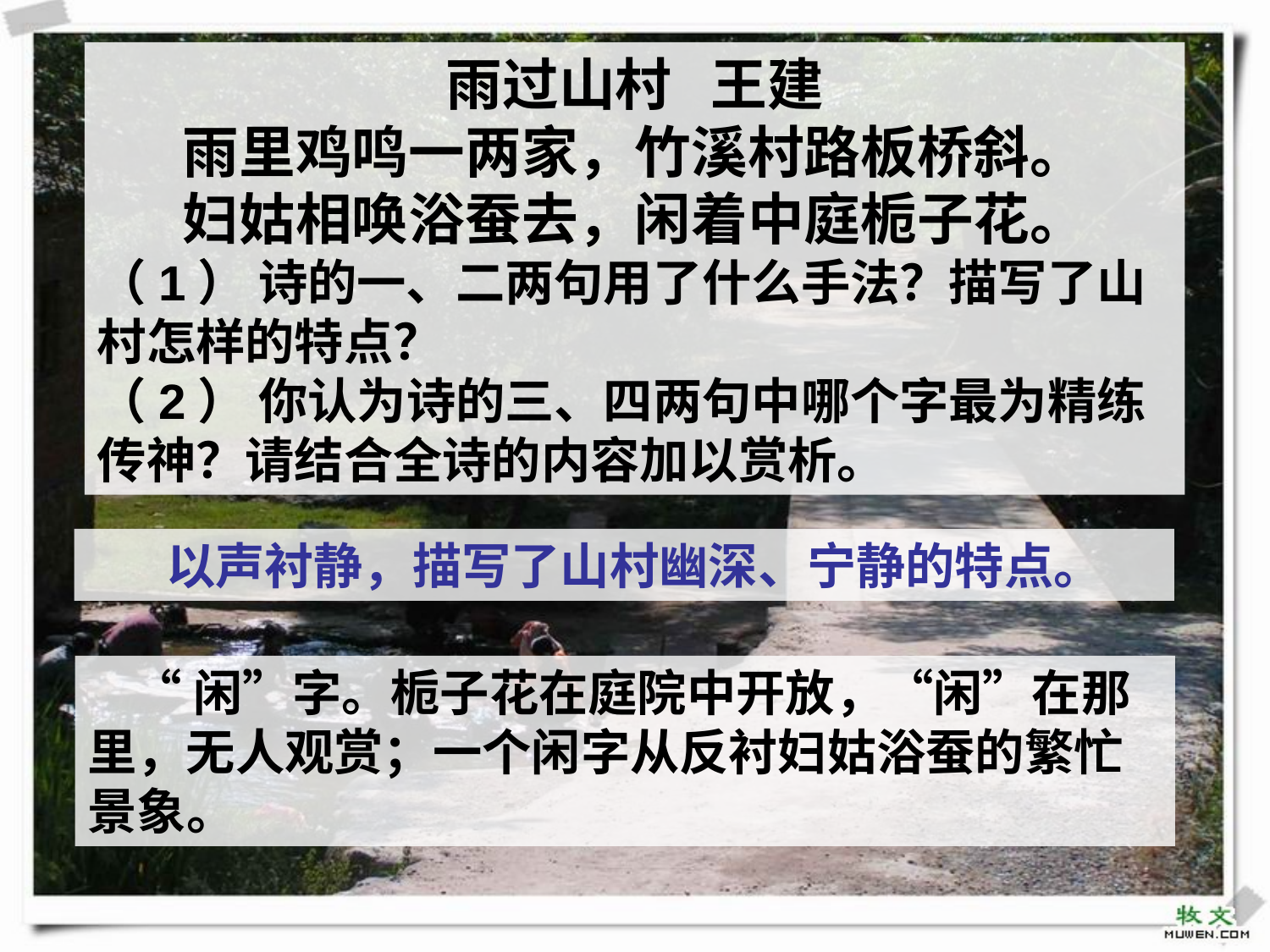

雨过山村   王建
雨里鸡鸣一两家，竹溪村路板桥斜。
妇姑相唤浴蚕去，闲着中庭栀子花。
（1） 诗的一、二两句用了什么手法？描写了山村怎样的特点？
（2） 你认为诗的三、四两句中哪个字最为精练传神？请结合全诗的内容加以赏析。
      以声衬静，描写了山村幽深、宁静的特点。
    “闲”字。栀子花在庭院中开放，“闲”在那里，无人观赏；一个闲字从反衬妇姑浴蚕的繁忙景象。